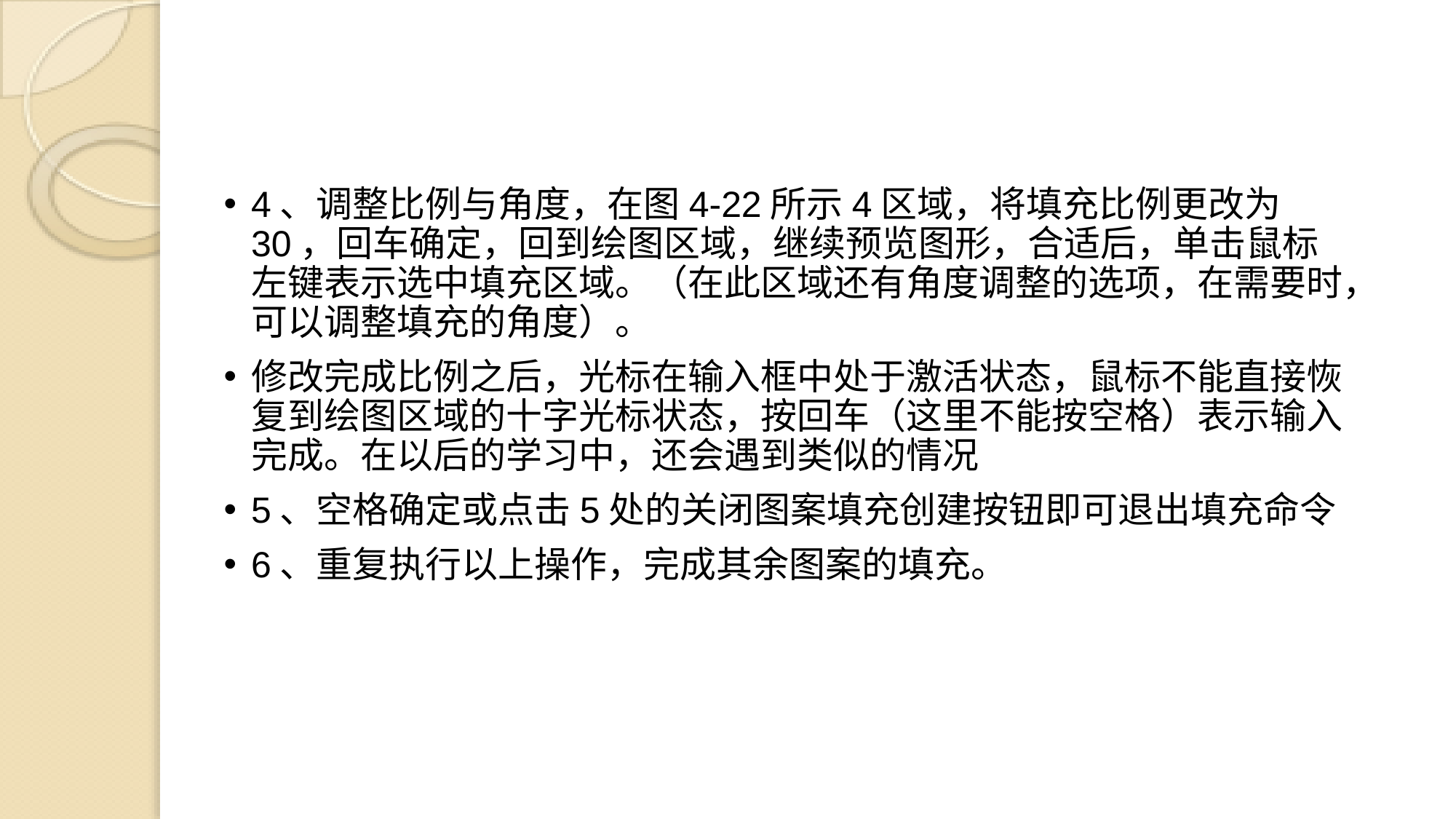

4、调整比例与角度，在图4-22所示4区域，将填充比例更改为30，回车确定，回到绘图区域，继续预览图形，合适后，单击鼠标左键表示选中填充区域。（在此区域还有角度调整的选项，在需要时，可以调整填充的角度）。
修改完成比例之后，光标在输入框中处于激活状态，鼠标不能直接恢复到绘图区域的十字光标状态，按回车（这里不能按空格）表示输入完成。在以后的学习中，还会遇到类似的情况
5、空格确定或点击5处的关闭图案填充创建按钮即可退出填充命令
6、重复执行以上操作，完成其余图案的填充。